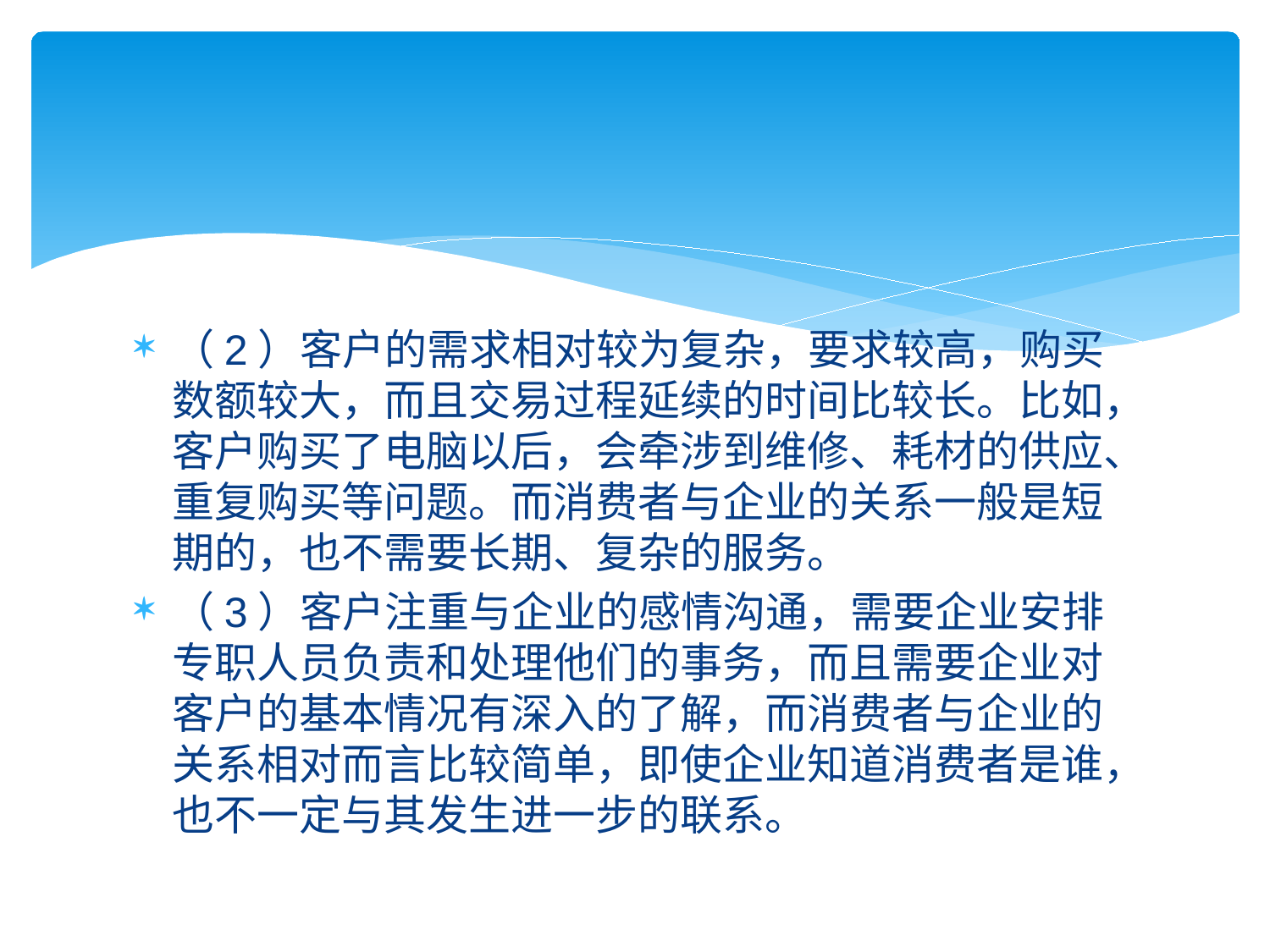

（2）客户的需求相对较为复杂，要求较高，购买数额较大，而且交易过程延续的时间比较长。比如，客户购买了电脑以后，会牵涉到维修、耗材的供应、重复购买等问题。而消费者与企业的关系一般是短期的，也不需要长期、复杂的服务。
（3）客户注重与企业的感情沟通，需要企业安排专职人员负责和处理他们的事务，而且需要企业对客户的基本情况有深入的了解，而消费者与企业的关系相对而言比较简单，即使企业知道消费者是谁，也不一定与其发生进一步的联系。